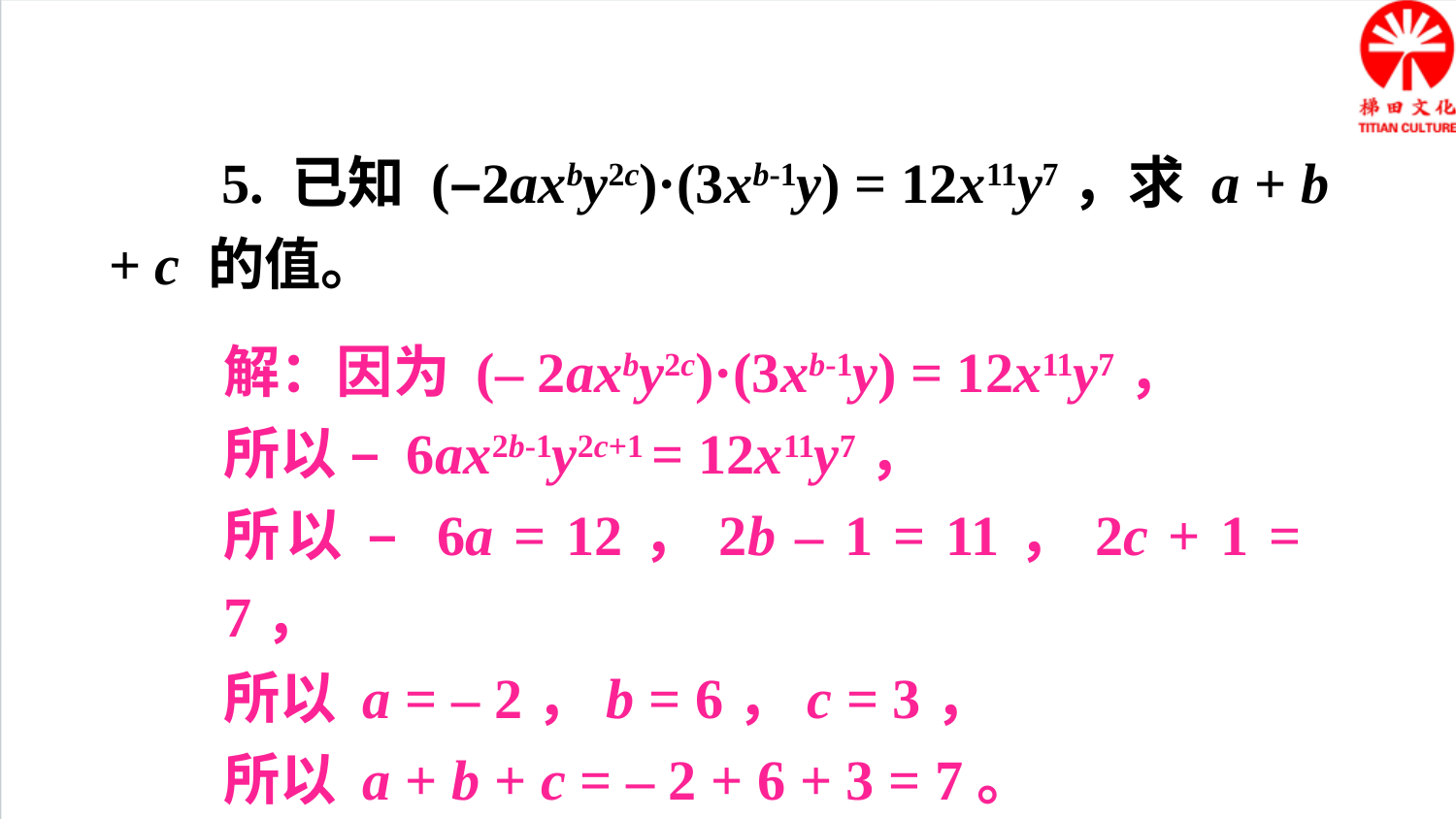

5. 已知 (–2axby2c)·(3xb-1y) = 12x11y7，求 a + b + c 的值。
解：因为 (– 2axby2c)·(3xb-1y) = 12x11y7，
所以 – 6ax2b-1y2c+1 = 12x11y7，
所以 – 6a = 12，2b – 1 = 11，2c + 1 = 7，
所以 a = – 2，b = 6，c = 3，
所以 a + b + c = – 2 + 6 + 3 = 7。